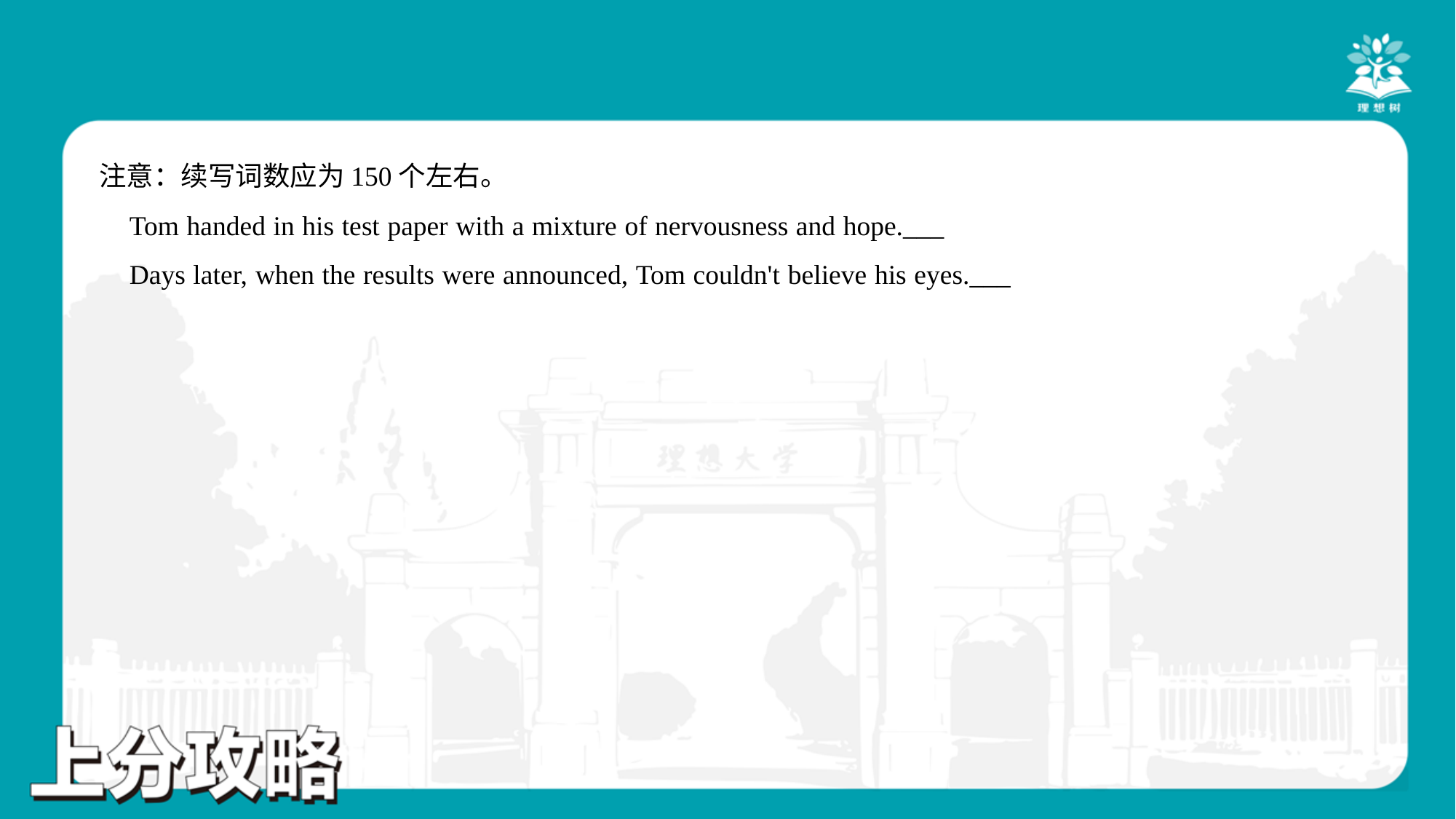

注意：续写词数应为150个左右。
    Tom handed in his test paper with a mixture of nervousness and hope.___
    Days later, when the results were announced, Tom couldn't believe his eyes.___#1.